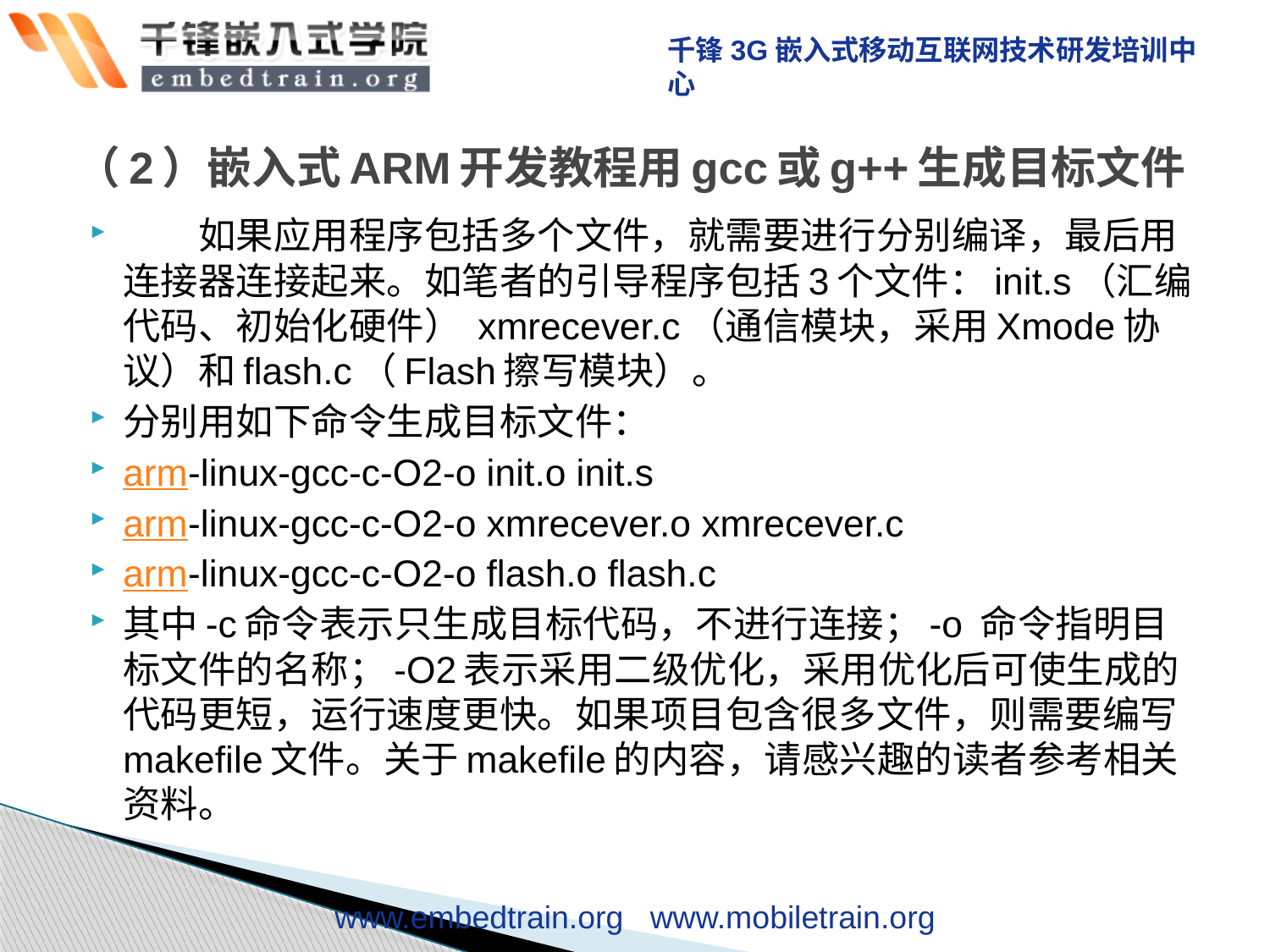

# （2）嵌入式ARM开发教程用gcc或g++生成目标文件
　　如果应用程序包括多个文件，就需要进行分别编译，最后用连接器连接起来。如笔者的引导程序包括3个文件：init.s（汇编代码、初始化硬件） xmrecever.c（通信模块，采用Xmode协议）和flash.c（Flash擦写模块）。
分别用如下命令生成目标文件：
arm-linux-gcc-c-O2-o init.o init.s
arm-linux-gcc-c-O2-o xmrecever.o xmrecever.c
arm-linux-gcc-c-O2-o flash.o flash.c
其中-c命令表示只生成目标代码，不进行连接；-o 命令指明目标文件的名称；-O2表示采用二级优化，采用优化后可使生成的代码更短，运行速度更快。如果项目包含很多文件，则需要编写makefile文件。关于makefile的内容，请感兴趣的读者参考相关资料。